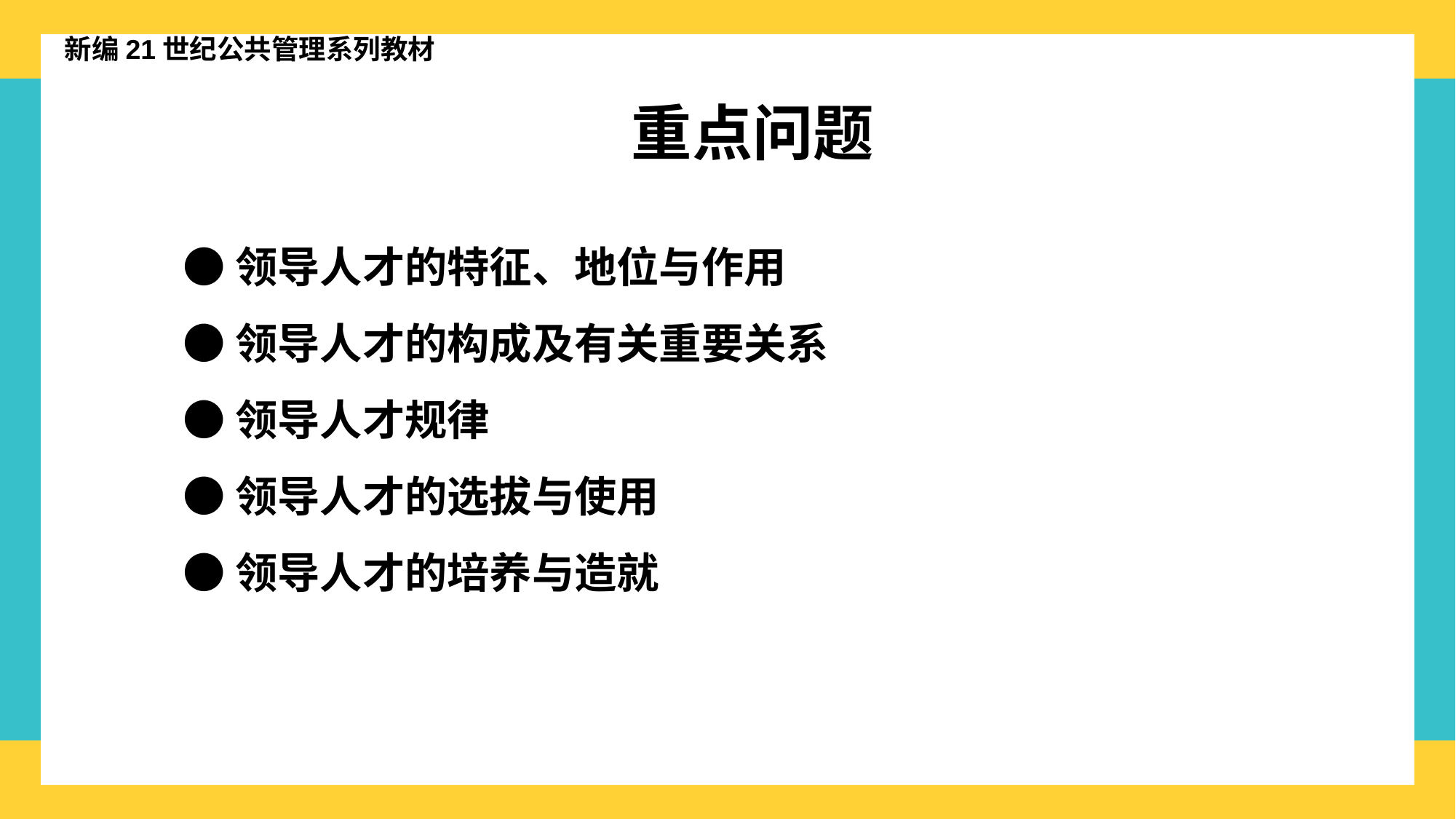

新编21世纪公共管理系列教材
重点问题
●领导人才的特征、地位与作用
●领导人才的构成及有关重要关系
●领导人才规律
●领导人才的选拔与使用
●领导人才的培养与造就